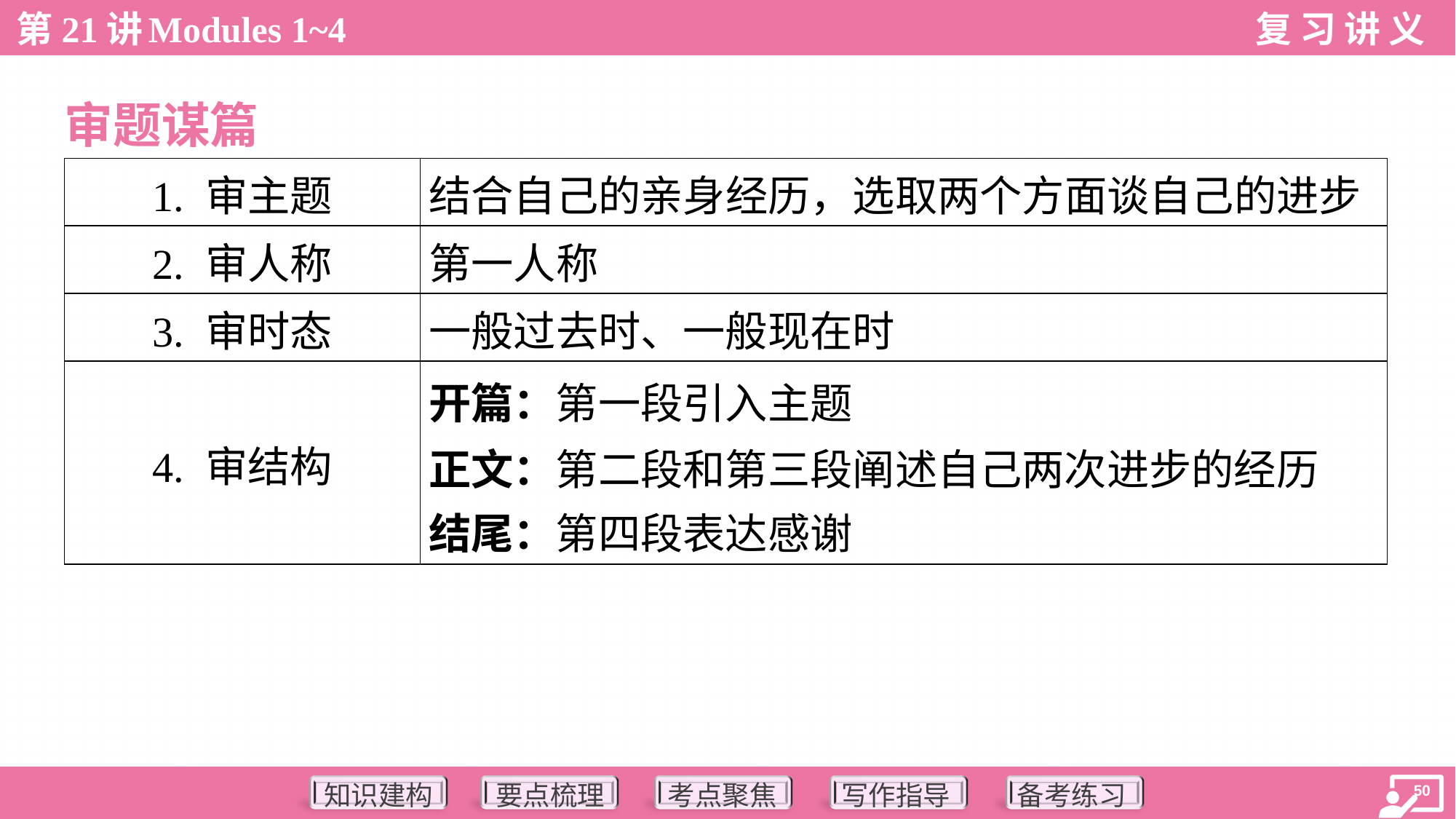

审题谋篇
| 1. 审主题 | 结合自己的亲身经历，选取两个方面谈自己的进步 |
| --- | --- |
| 2. 审人称 | 第一人称 |
| 3. 审时态 | 一般过去时、一般现在时 |
| 4. 审结构 | 开篇：第一段引入主题 正文：第二段和第三段阐述自己两次进步的经历 结尾：第四段表达感谢 |